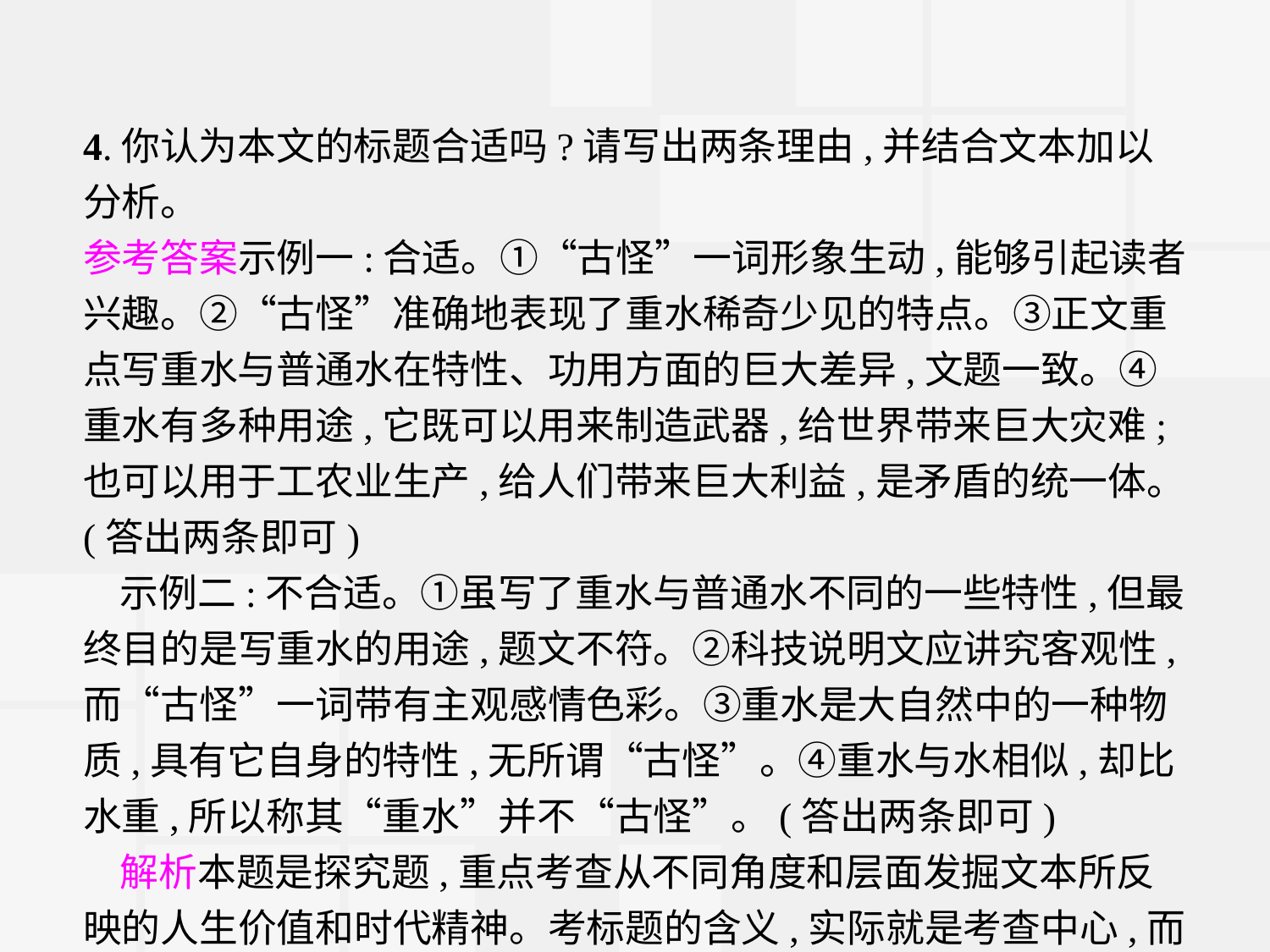

4.你认为本文的标题合适吗?请写出两条理由,并结合文本加以分析。
参考答案示例一:合适。①“古怪”一词形象生动,能够引起读者兴趣。②“古怪”准确地表现了重水稀奇少见的特点。③正文重点写重水与普通水在特性、功用方面的巨大差异,文题一致。④重水有多种用途,它既可以用来制造武器,给世界带来巨大灾难;也可以用于工农业生产,给人们带来巨大利益,是矛盾的统一体。(答出两条即可)
示例二:不合适。①虽写了重水与普通水不同的一些特性,但最终目的是写重水的用途,题文不符。②科技说明文应讲究客观性,而“古怪”一词带有主观感情色彩。③重水是大自然中的一种物质,具有它自身的特性,无所谓“古怪”。④重水与水相似,却比水重,所以称其“重水”并不“古怪”。(答出两条即可)
解析本题是探究题,重点考查从不同角度和层面发掘文本所反映的人生价值和时代精神。考标题的含义,实际就是考查中心,而中心的来源就是文本的观点,要从文段中的段首句、观点句与结句中寻找。